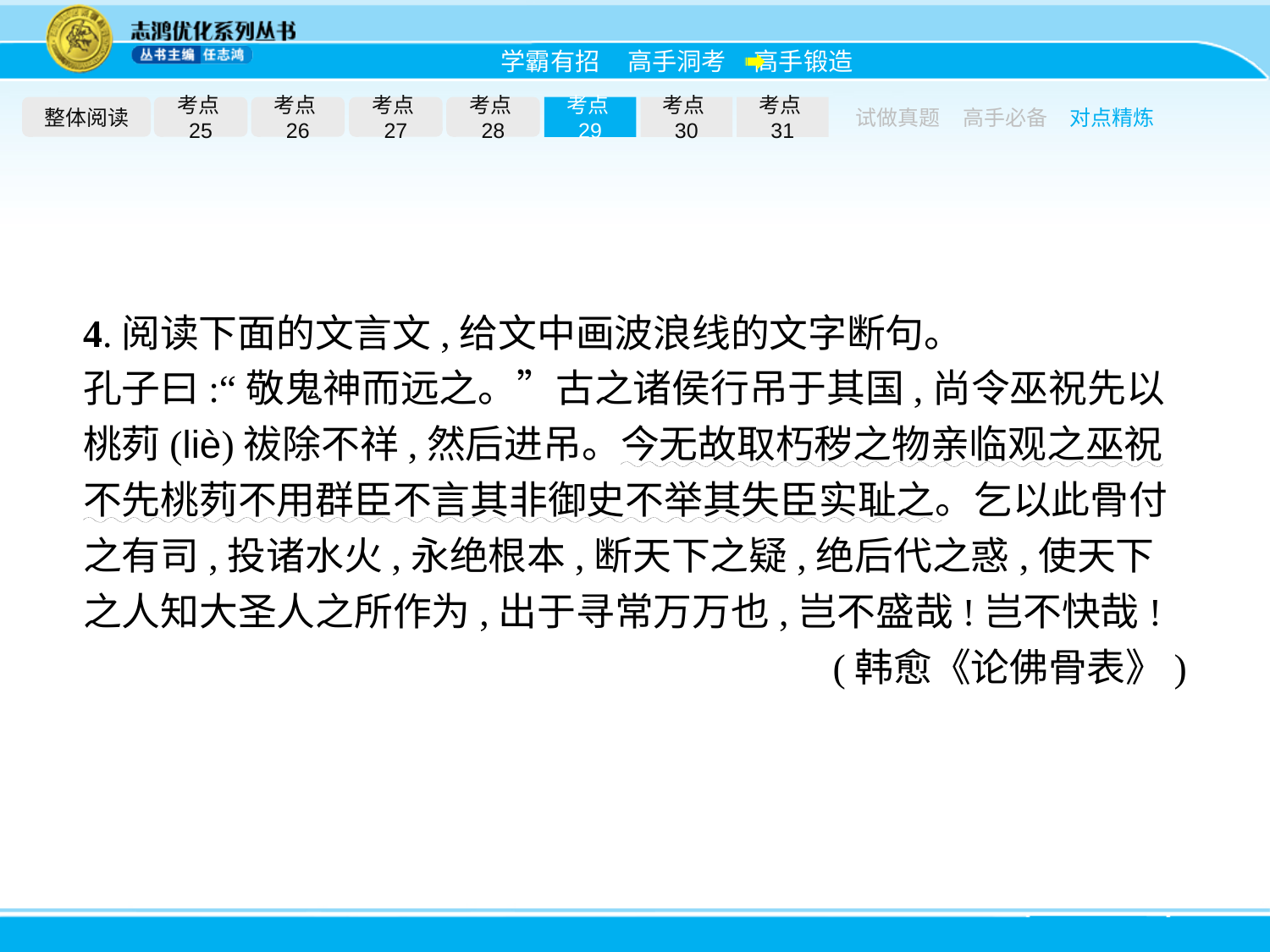

整体阅读
考点25
考点26
考点27
考点28
考点29
考点30
考点31
试做真题
高手必备
对点精炼
4.阅读下面的文言文,给文中画波浪线的文字断句。
孔子曰:“敬鬼神而远之。”古之诸侯行吊于其国,尚令巫祝先以桃茢(liè)祓除不祥,然后进吊。今无故取朽秽之物亲临观之巫祝不先桃茢不用群臣不言其非御史不举其失臣实耻之。乞以此骨付之有司,投诸水火,永绝根本,断天下之疑,绝后代之惑,使天下之人知大圣人之所作为,出于寻常万万也,岂不盛哉!岂不快哉!
(韩愈《论佛骨表》)